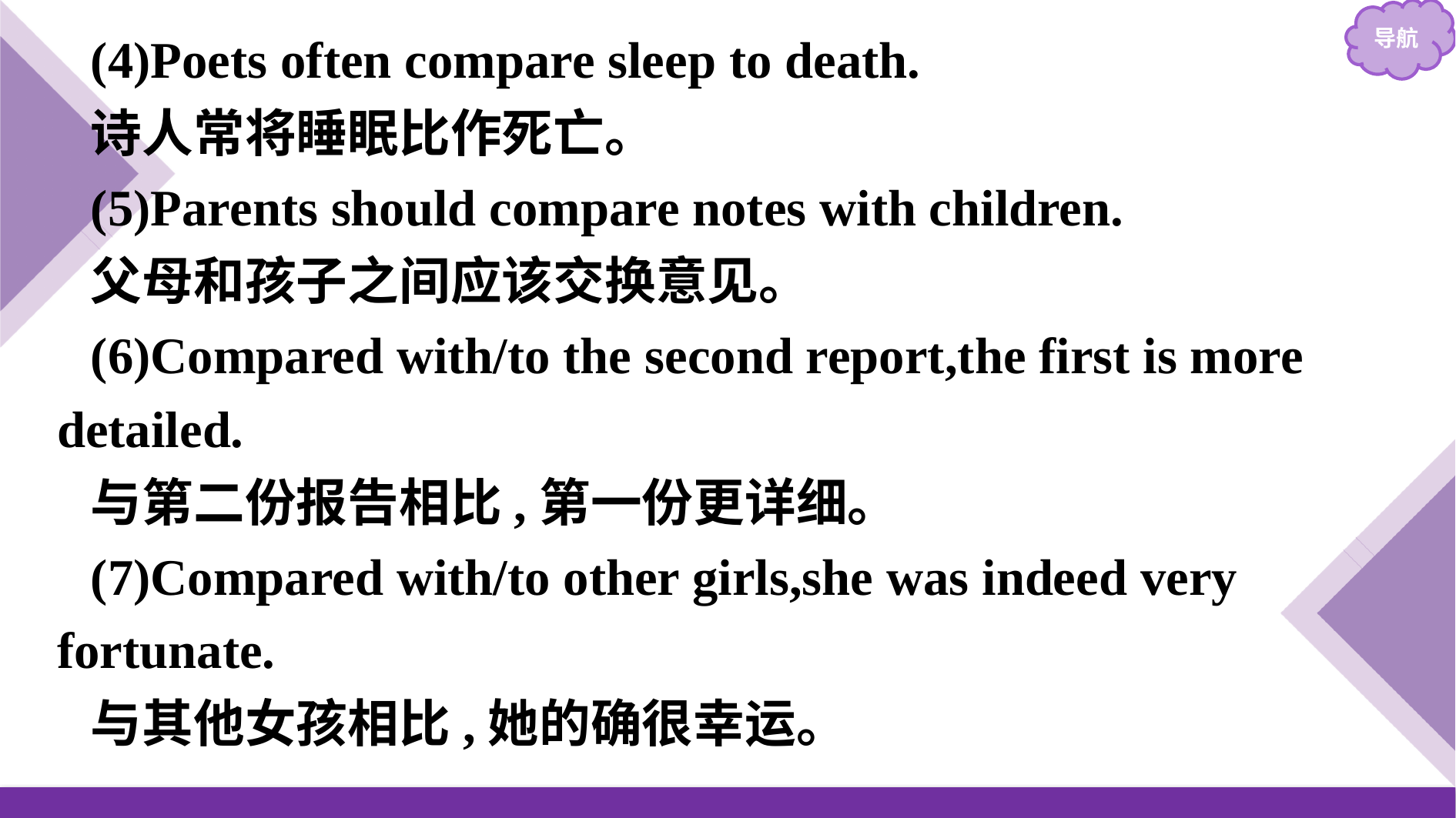

(4)Poets often compare sleep to death.
诗人常将睡眠比作死亡。
(5)Parents should compare notes with children.
父母和孩子之间应该交换意见。
(6)Compared with/to the second report,the first is more detailed.
与第二份报告相比,第一份更详细。
(7)Compared with/to other girls,she was indeed very fortunate.
与其他女孩相比,她的确很幸运。